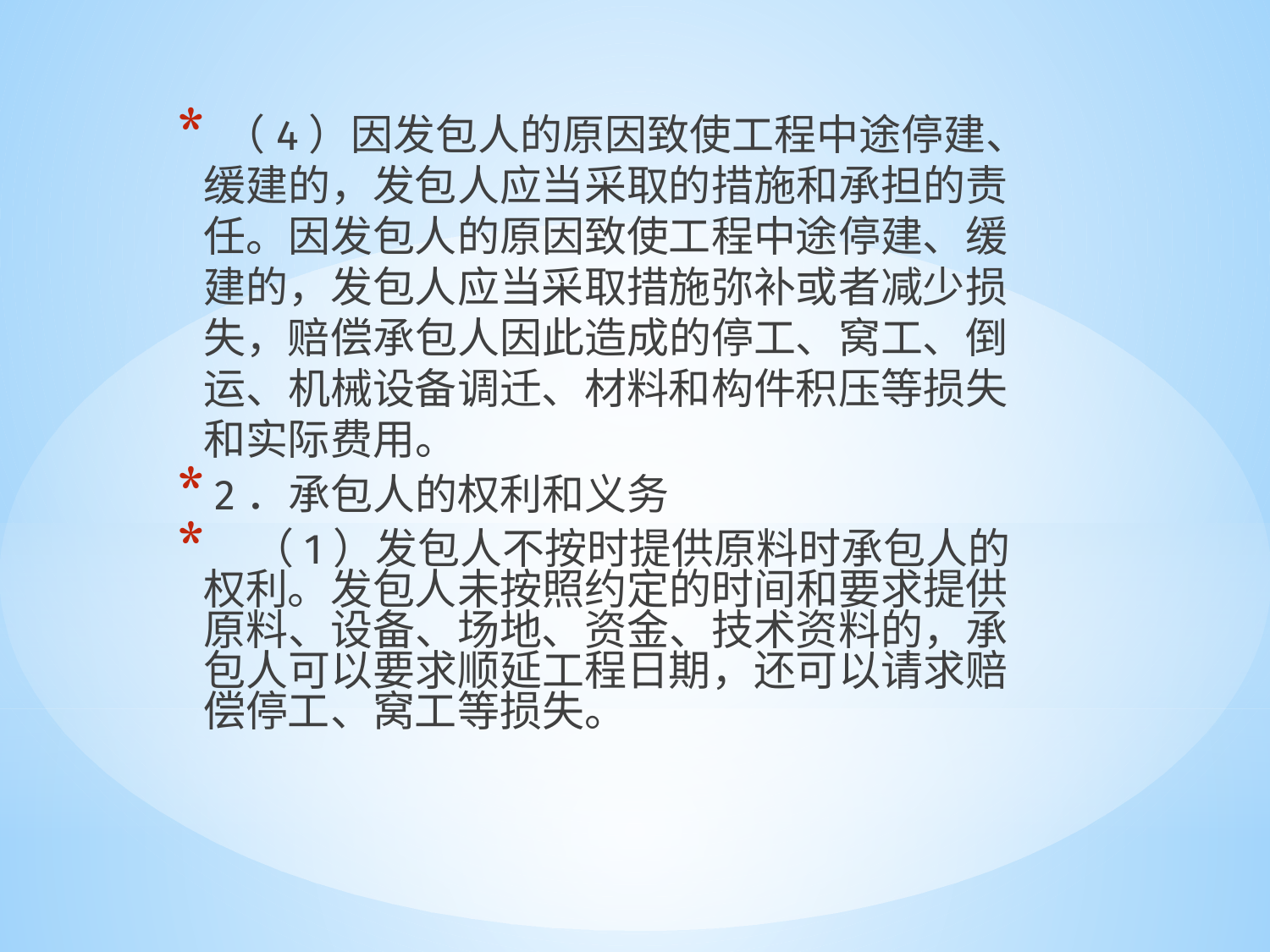

（4）因发包人的原因致使工程中途停建、缓建的，发包人应当采取的措施和承担的责任。因发包人的原因致使工程中途停建、缓建的，发包人应当采取措施弥补或者减少损失，赔偿承包人因此造成的停工、窝工、倒运、机械设备调迁、材料和构件积压等损失和实际费用。
 2．承包人的权利和义务
    （1）发包人不按时提供原料时承包人的权利。发包人未按照约定的时间和要求提供原料、设备、场地、资金、技术资料的，承包人可以要求顺延工程日期，还可以请求赔偿停工、窝工等损失。
#